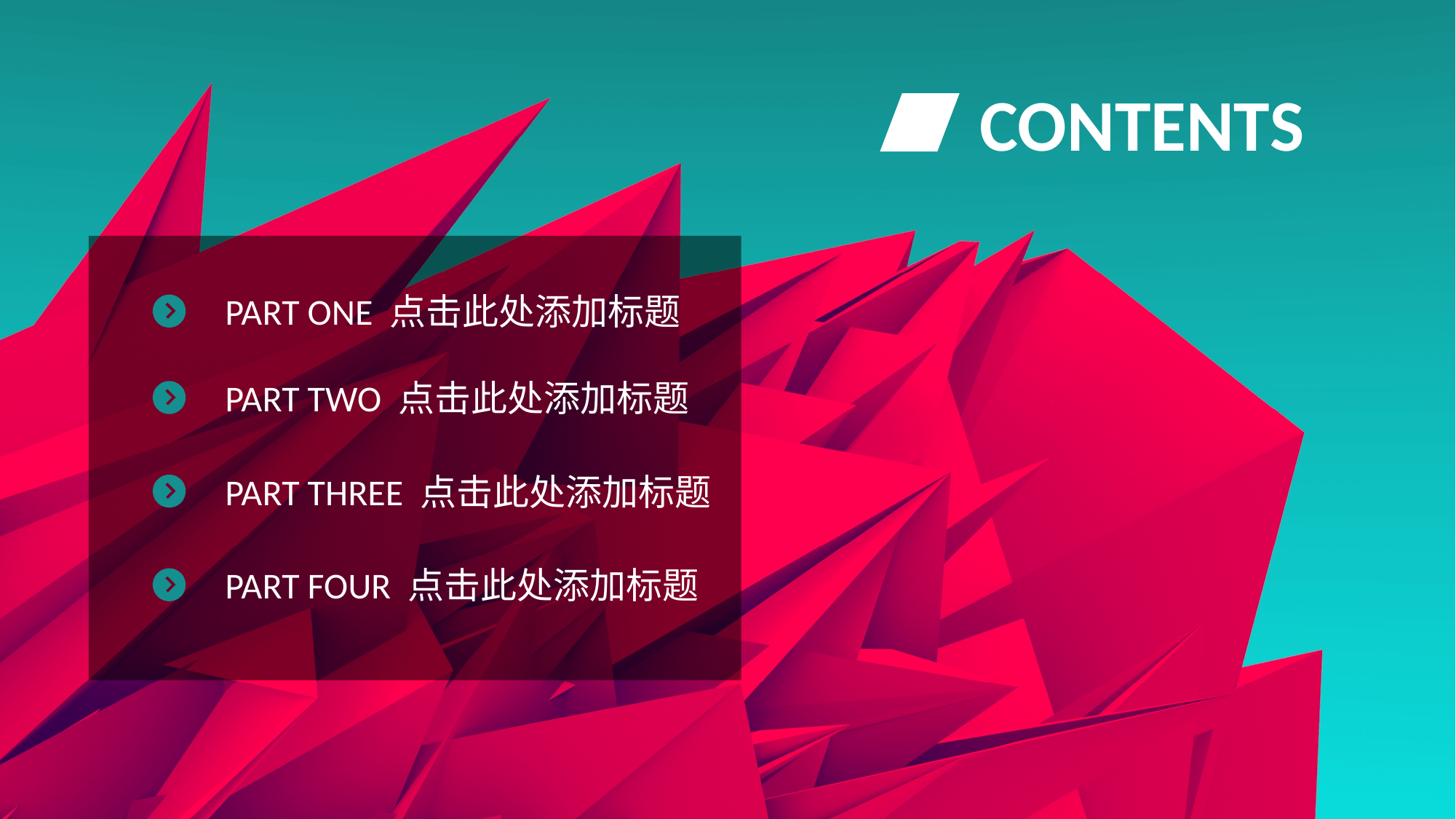

CONTENTS
PART ONE 点击此处添加标题
PART TWO 点击此处添加标题
PART THREE 点击此处添加标题
PART FOUR 点击此处添加标题